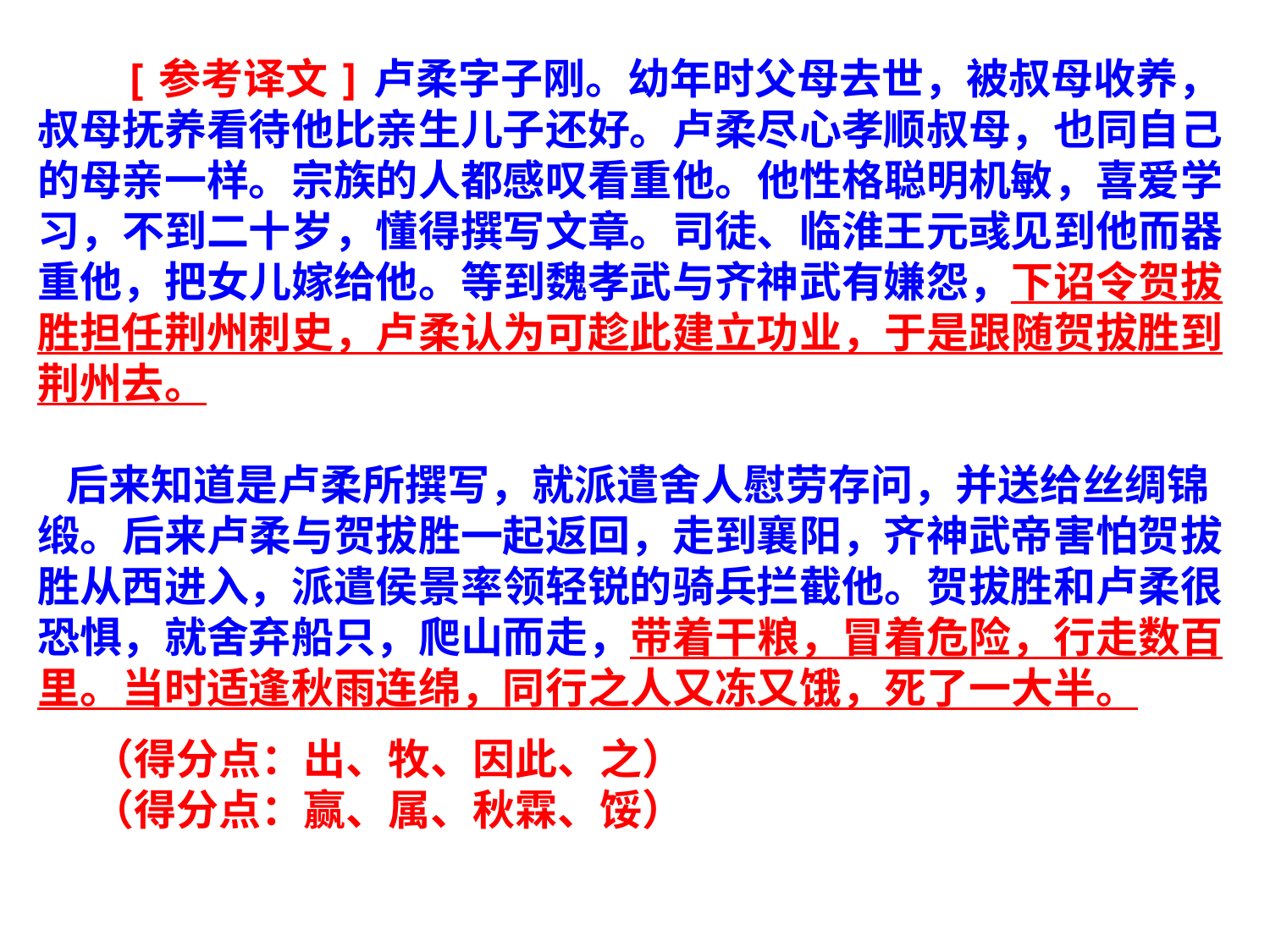

[参考译文]卢柔字子刚。幼年时父母去世，被叔母收养，叔母抚养看待他比亲生儿子还好。卢柔尽心孝顺叔母，也同自己的母亲一样。宗族的人都感叹看重他。他性格聪明机敏，喜爱学习，不到二十岁，懂得撰写文章。司徒、临淮王元彧见到他而器重他，把女儿嫁给他。等到魏孝武与齐神武有嫌怨，下诏令贺拔胜担任荆州刺史，卢柔认为可趁此建立功业，于是跟随贺拔胜到荆州去。

  后来知道是卢柔所撰写，就派遣舍人慰劳存问，并送给丝绸锦缎。后来卢柔与贺拔胜一起返回，走到襄阳，齐神武帝害怕贺拔胜从西进入，派遣侯景率领轻锐的骑兵拦截他。贺拔胜和卢柔很恐惧，就舍弃船只，爬山而走，带着干粮，冒着危险，行走数百里。当时适逢秋雨连绵，同行之人又冻又饿，死了一大半。
（得分点：出、牧、因此、之）
（得分点：赢、属、秋霖、馁）